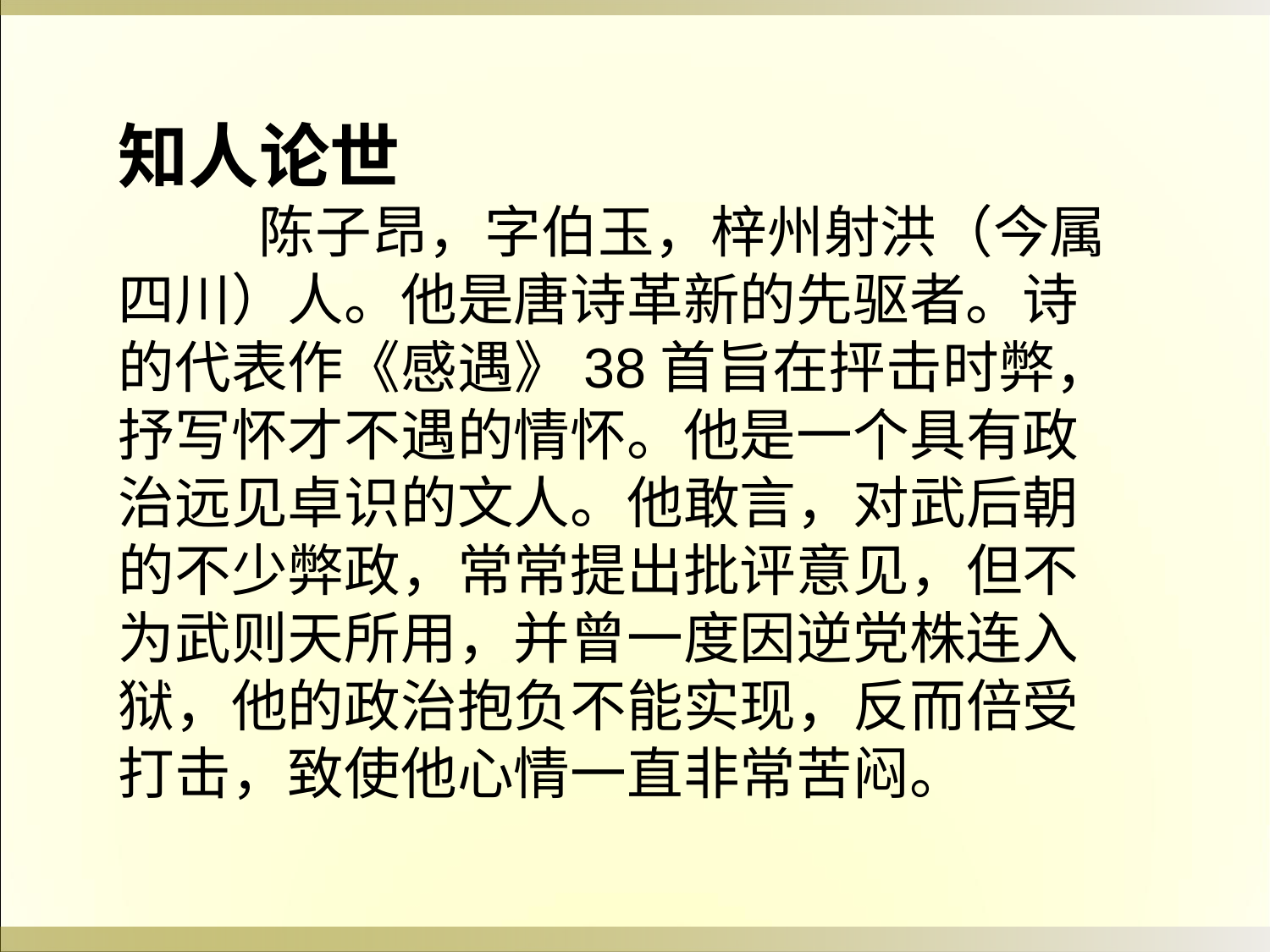

知人论世
          陈子昂，字伯玉，梓州射洪（今属四川）人。他是唐诗革新的先驱者。诗的代表作《感遇》38首旨在抨击时弊，抒写怀才不遇的情怀。他是一个具有政治远见卓识的文人。他敢言，对武后朝的不少弊政，常常提出批评意见，但不为武则天所用，并曾一度因逆党株连入狱，他的政治抱负不能实现，反而倍受打击，致使他心情一直非常苦闷。